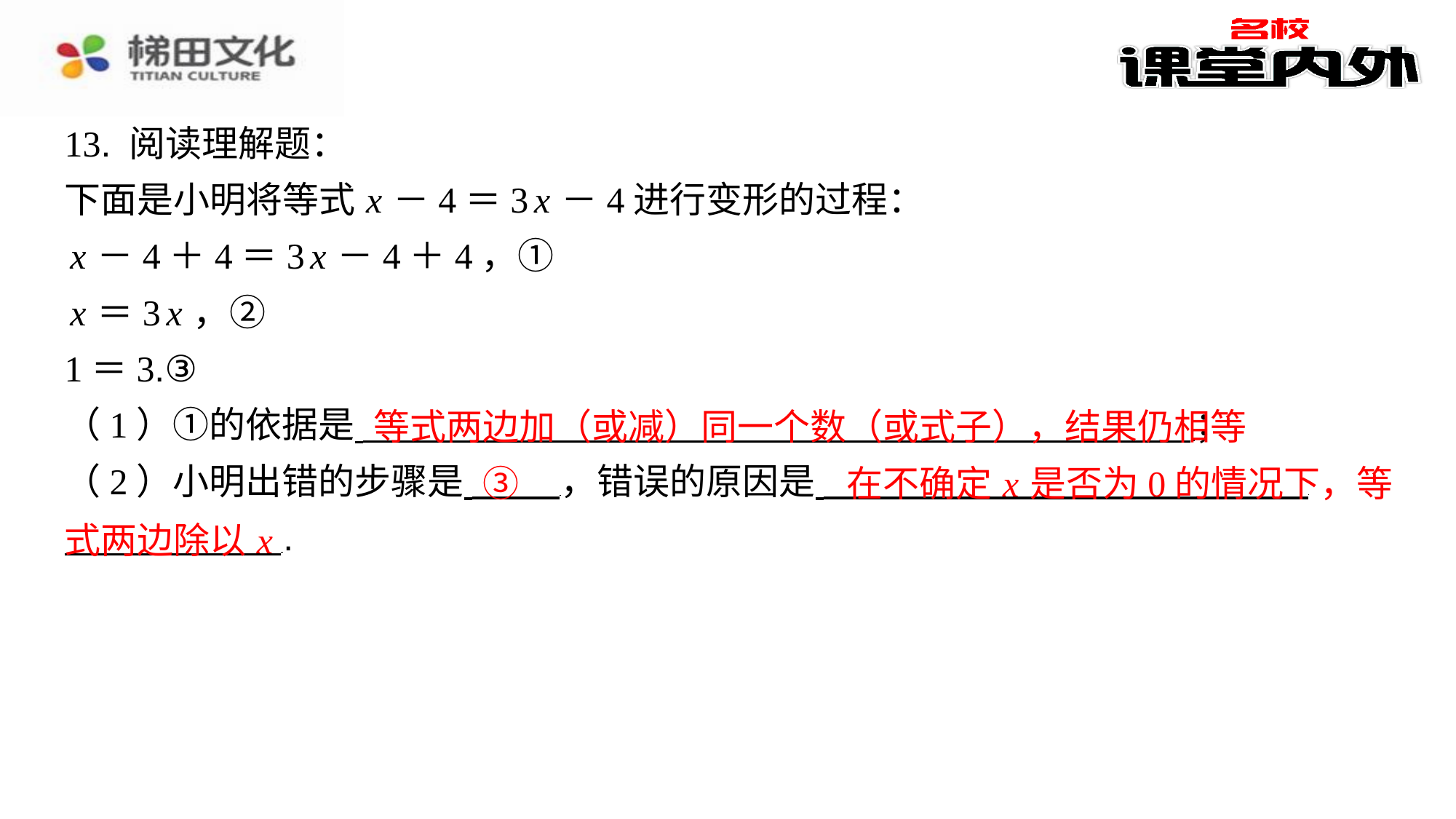

13. 阅读理解题：
下面是小明将等式 x －4＝3 x －4进行变形的过程：
 x －4＋4＝3 x －4＋4，①
 x ＝3 x ，②
1＝3.③
（1）①的依据是                                                                                                                             ⁠；
（2）小明出错的步骤是               ，错误的原因是                                                                          ⁠
                                 ⁠.
等式两边加（或减）同一个数（或式子），结果仍相等
③
在不确定 x 是否为0的情况下，等
式两边除以 x